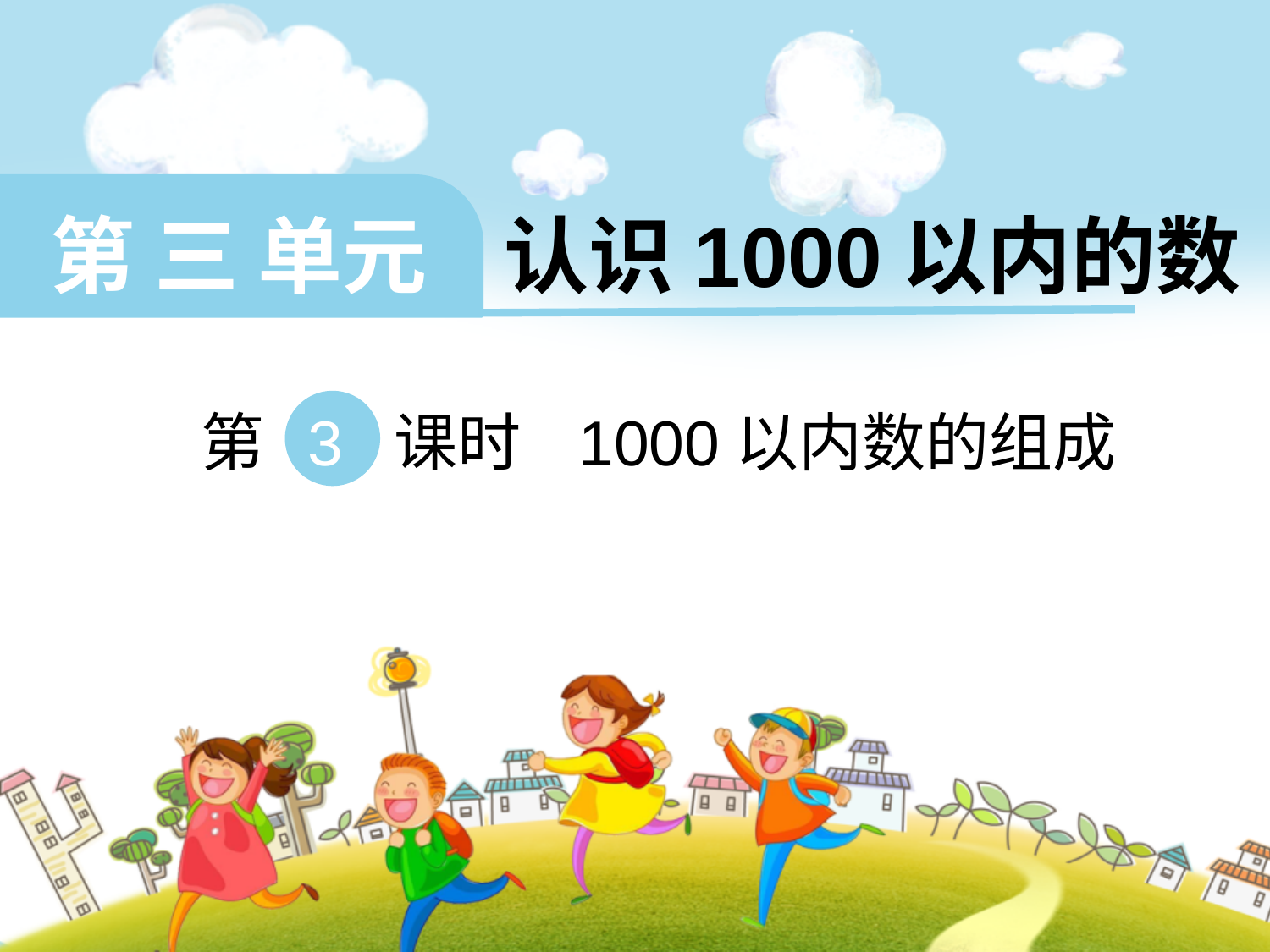

第 三 单元    认识1000以内的数

  第  3  课时   1000以内数的组成